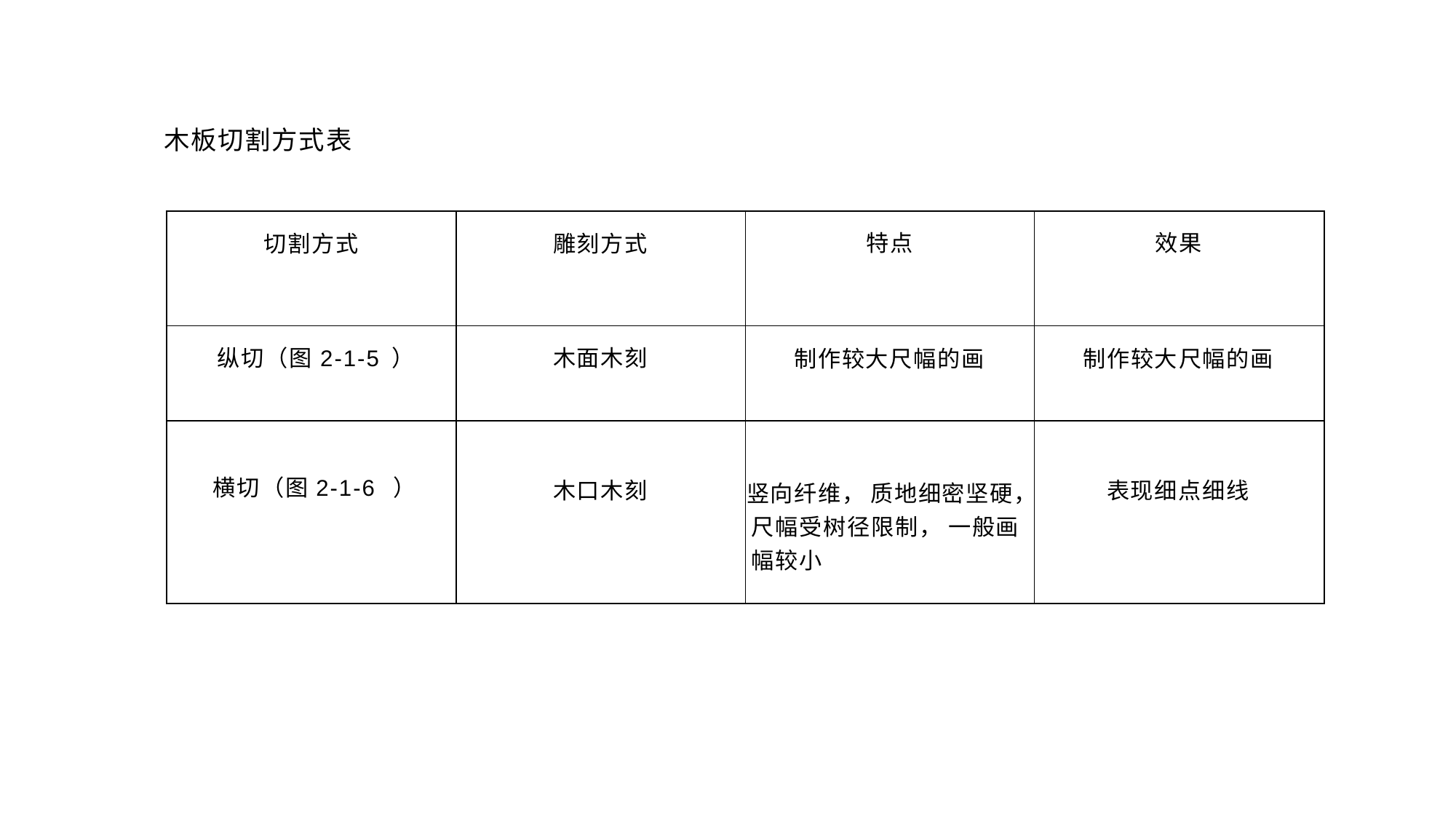

木板切割方式表
| 切割方式 | 雕刻方式 | 特点 | 效果 |
| --- | --- | --- | --- |
| 纵切（图2-1-5 ） | 木面木刻 | 制作较大尺幅的画 | 制作较大尺幅的画 |
| 横切（图2-1-6 ） | 木口木刻 | 竖向纤维， 质地细密坚硬， 尺幅受树径限制， 一般画 幅较小 | 表现细点细线 |